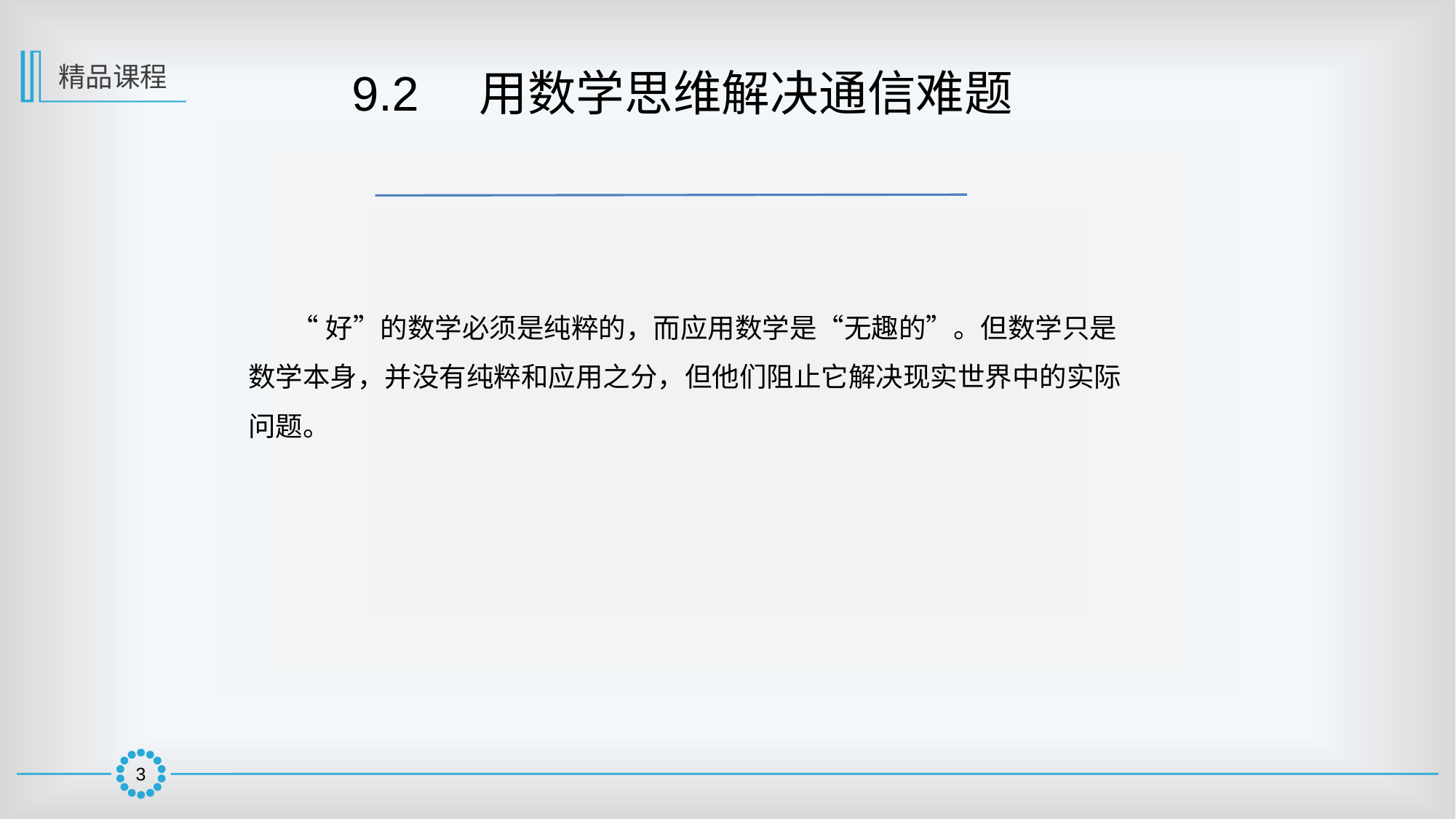

精品课程
 9.2　用数学思维解决通信难题

       “好”的数学必须是纯粹的，而应用数学是“无趣的”。但数学只是数学本身，并没有纯粹和应用之分，但他们阻止它解决现实世界中的实际问题。

3